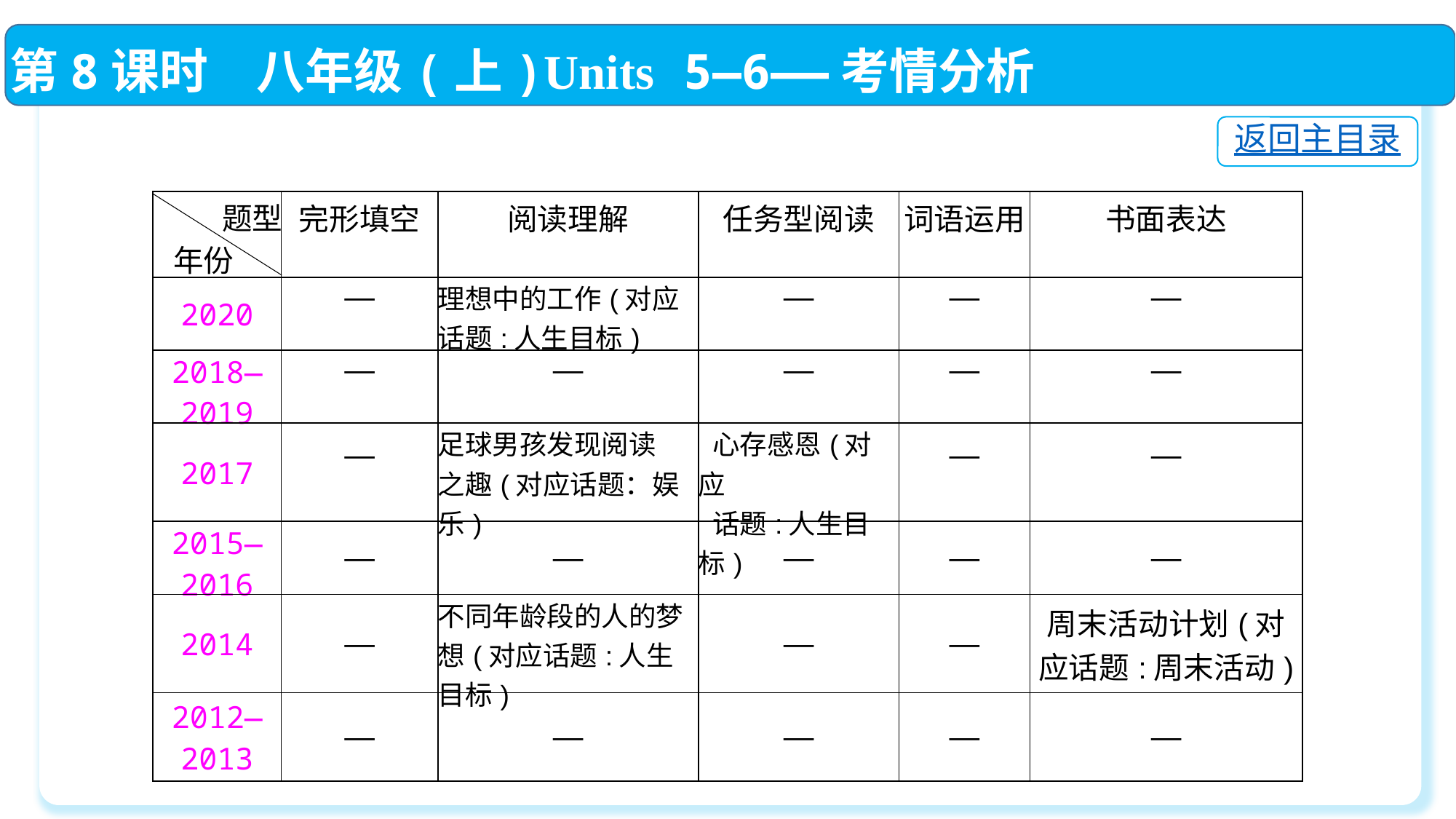

第8课时　八年级(上)Units 5—6——考情分析

返回主目录
|  | 完形填空 | 阅读理解 | 任务型阅读 | 词语运用 | 书面表达 |
| --- | --- | --- | --- | --- | --- |
| 2020 | — | 理想中的工作(对应 话题:人生目标) | — | — | — |
| 2018—2019 | — | — | — | — | — |
| 2017 | — | 足球男孩发现阅读 之趣(对应话题：娱乐) | 心存感恩(对应 话题:人生目标) | — | — |
| 2015—2016 | — | — | — | — | — |
| 2014 | — | 不同年龄段的人的梦想(对应话题:人生目标) | — | — | 周末活动计划(对 应话题:周末活动) |
| 2012—2013 | — | — | — | — | — |
题型
年份